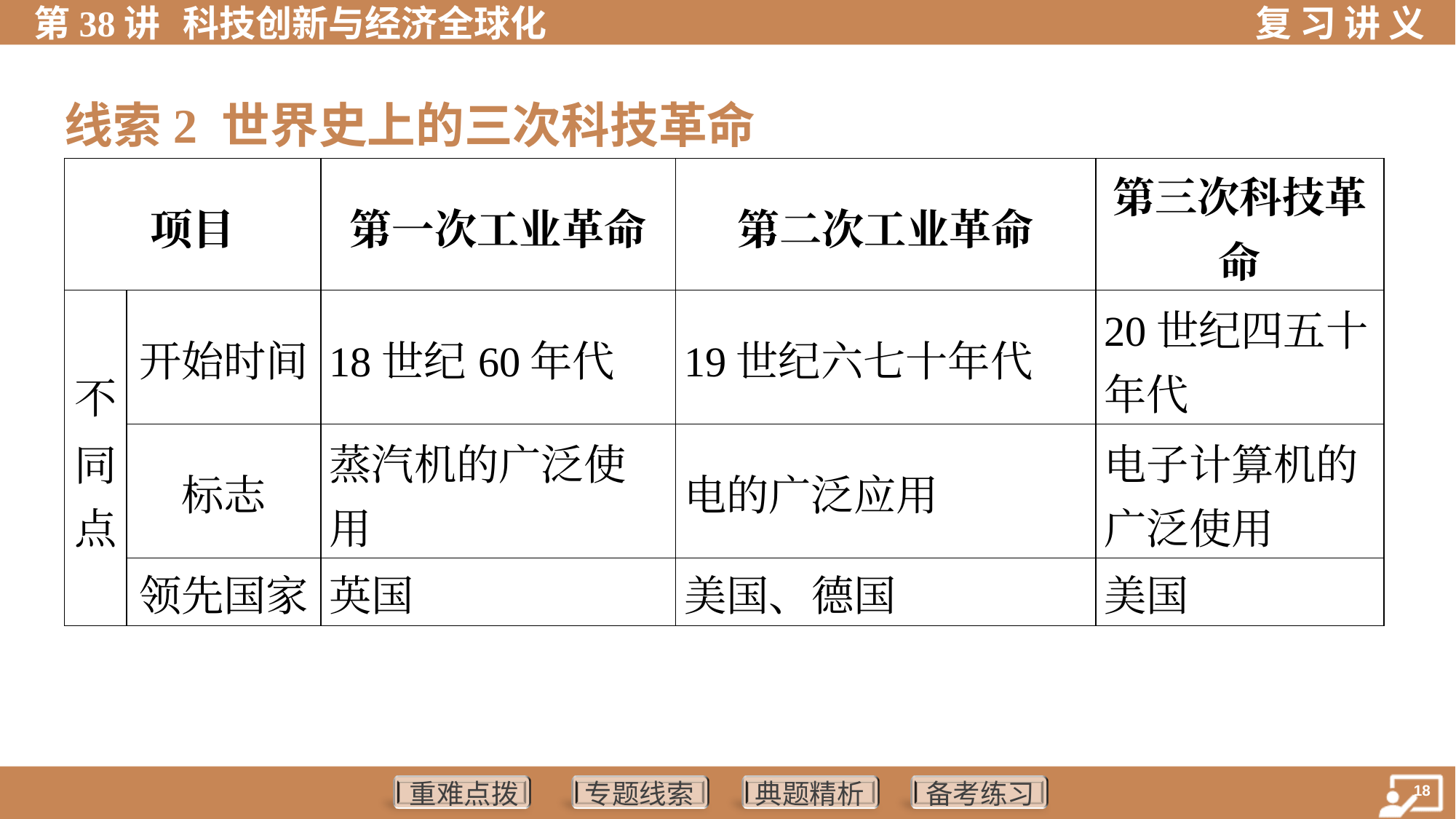

线索2 世界史上的三次科技革命
| 项目 |  | 第一次工业革命 | 第二次工业革命 | 第三次科技革 命 |
| --- | --- | --- | --- | --- |
| 不 同 点 | 开始时间 | 18世纪60年代 | 19世纪六七十年代 | 20世纪四五十 年代 |
|  | 标志 | 蒸汽机的广泛使 用 | 电的广泛应用 | 电子计算机的 广泛使用 |
|  | 领先国家 | 英国 | 美国、德国 | 美国 |